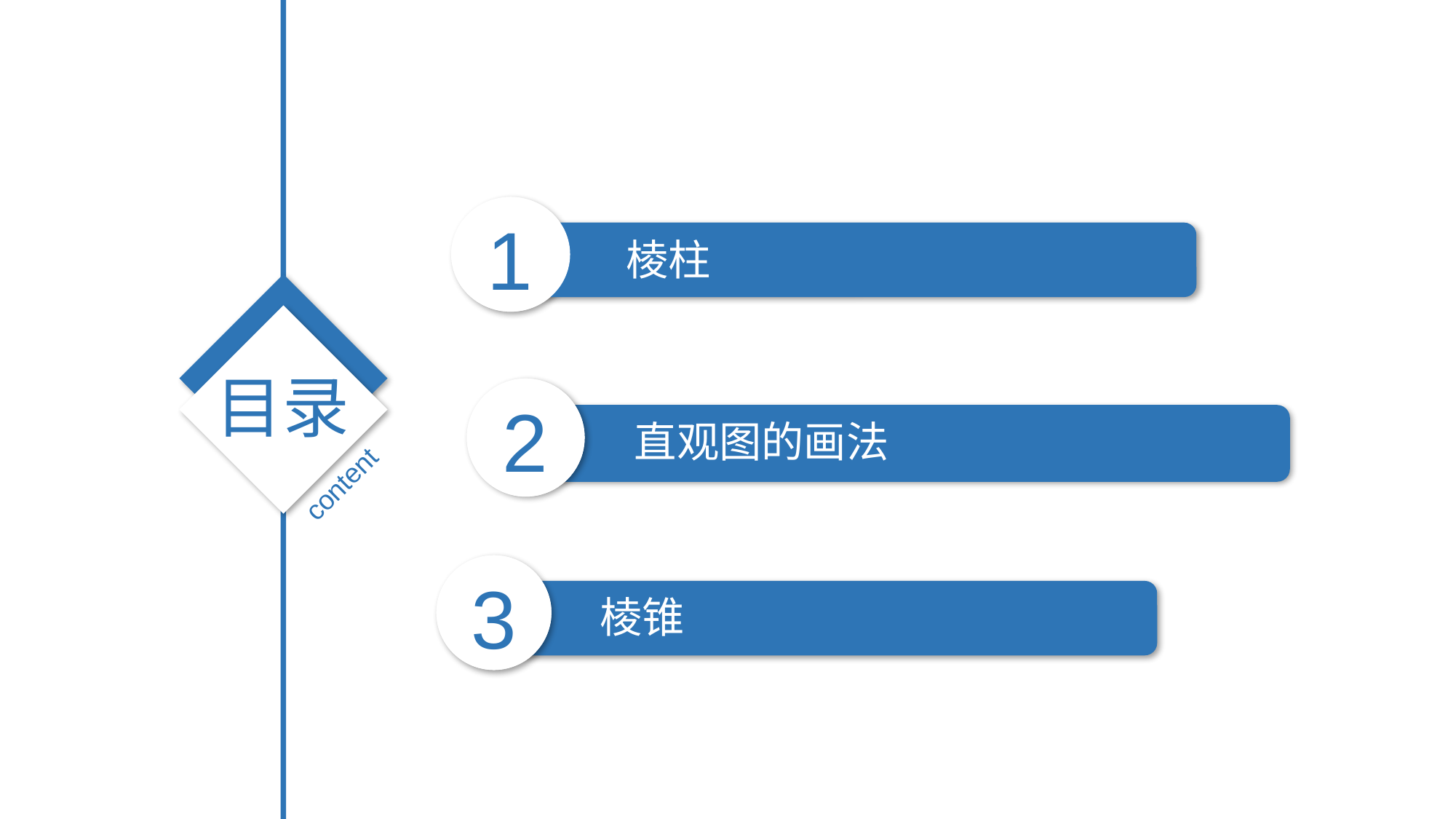

1

棱柱

目录

2

直观图的画法
content

3

棱锥